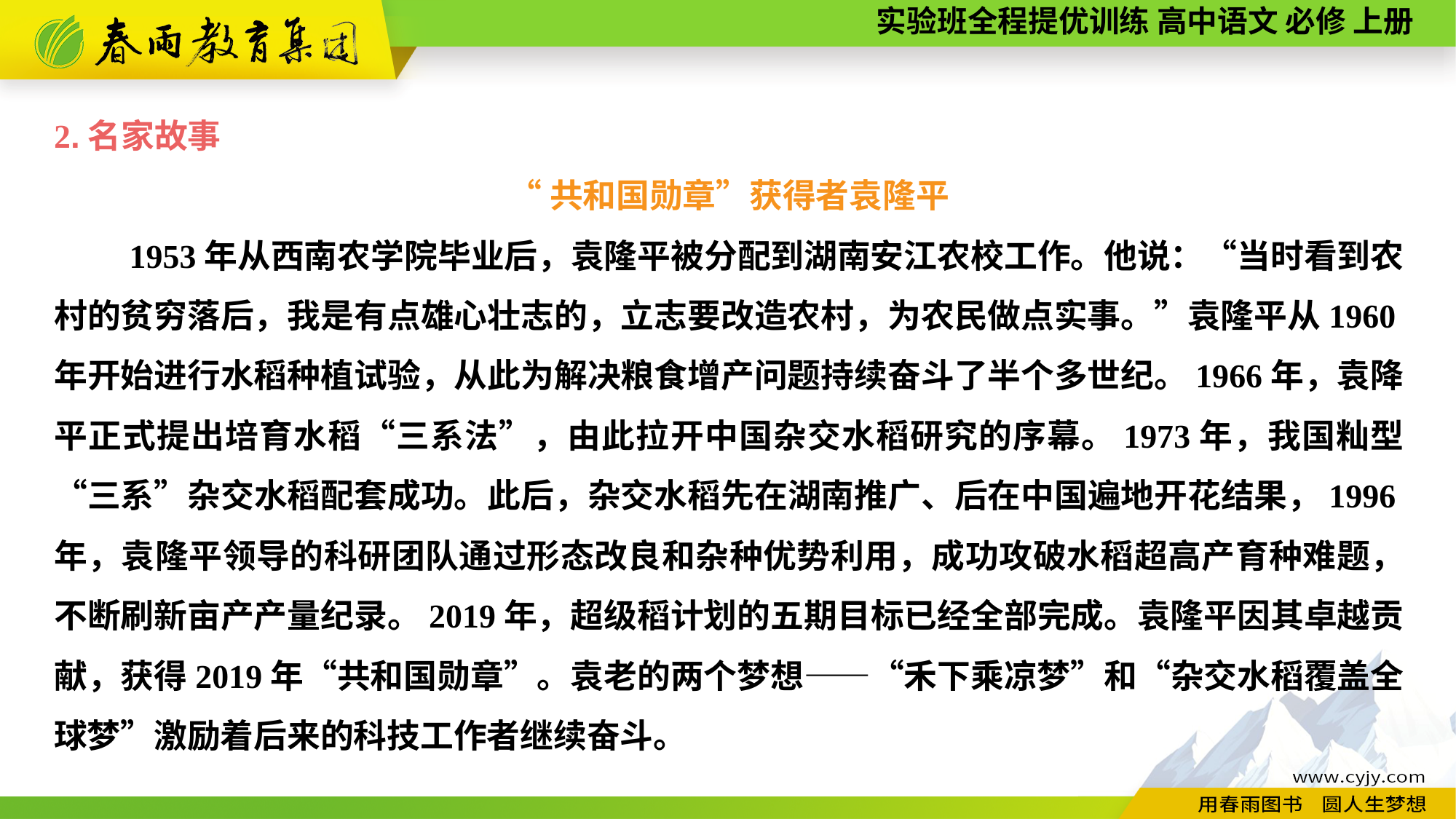

2.名家故事
“共和国勋章”获得者袁隆平
1953年从西南农学院毕业后，袁隆平被分配到湖南安江农校工作。他说：“当时看到农村的贫穷落后，我是有点雄心壮志的，立志要改造农村，为农民做点实事。”袁隆平从1960年开始进行水稻种植试验，从此为解决粮食增产问题持续奋斗了半个多世纪。1966年，袁降平正式提出培育水稻“三系法”，由此拉开中国杂交水稻研究的序幕。1973年，我国籼型“三系”杂交水稻配套成功。此后，杂交水稻先在湖南推广、后在中国遍地开花结果，1996年，袁隆平领导的科研团队通过形态改良和杂种优势利用，成功攻破水稻超高产育种难题，不断刷新亩产产量纪录。2019年，超级稻计划的五期目标已经全部完成。袁隆平因其卓越贡献，获得2019年“共和国勋章”。袁老的两个梦想——“禾下乘凉梦”和“杂交水稻覆盖全球梦”激励着后来的科技工作者继续奋斗。